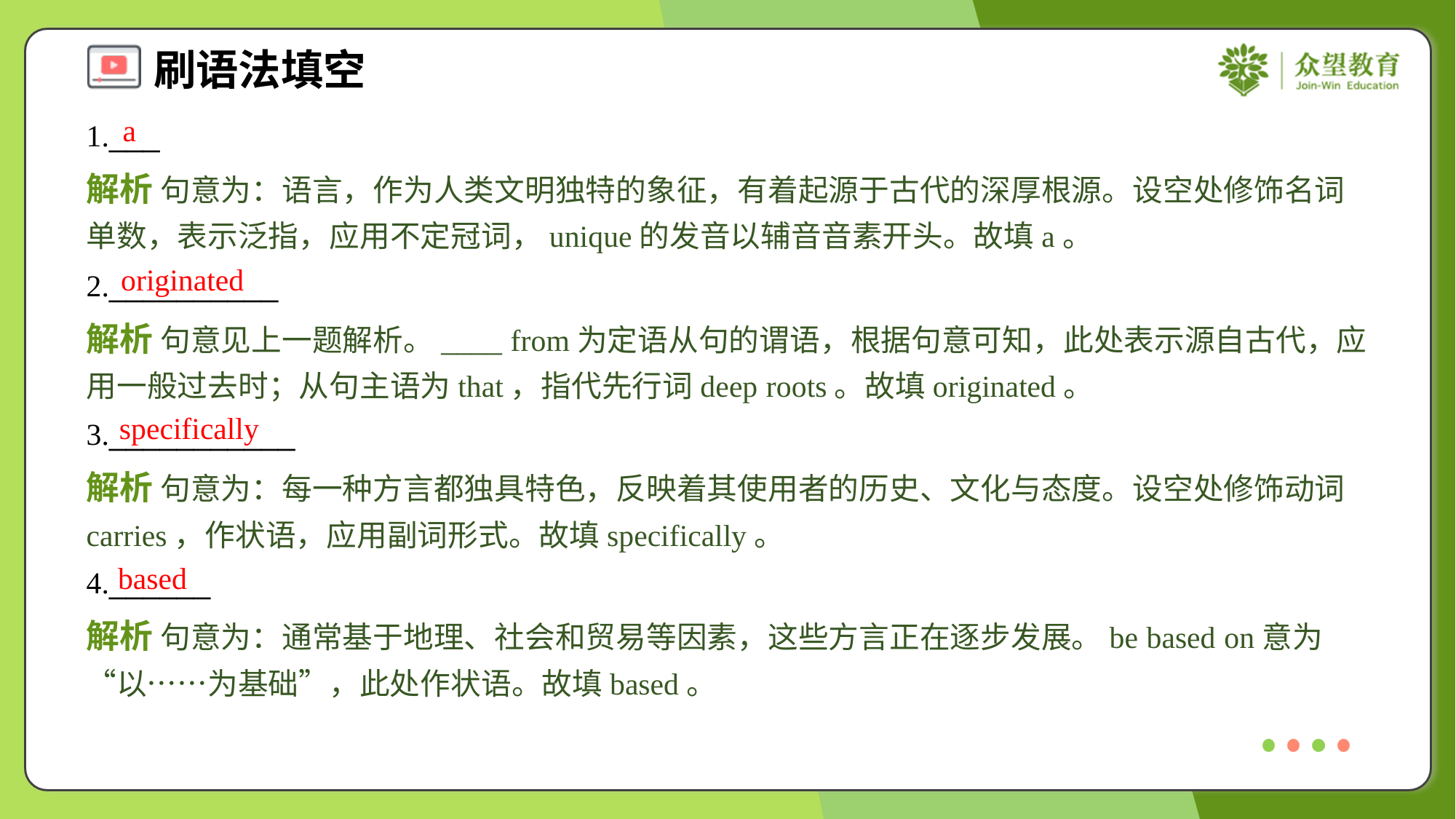

a
1.___
解析 句意为：语言，作为人类文明独特的象征，有着起源于古代的深厚根源。设空处修饰名词单数，表示泛指，应用不定冠词，unique的发音以辅音音素开头。故填a。
originated
2.__________
解析 句意见上一题解析。____ from为定语从句的谓语，根据句意可知，此处表示源自古代，应用一般过去时；从句主语为that，指代先行词deep roots。故填originated。
specifically
3.___________
解析 句意为：每一种方言都独具特色，反映着其使用者的历史、文化与态度。设空处修饰动词carries，作状语，应用副词形式。故填specifically。
based
4.______
解析 句意为：通常基于地理、社会和贸易等因素，这些方言正在逐步发展。be based on意为“以……为基础”，此处作状语。故填based。